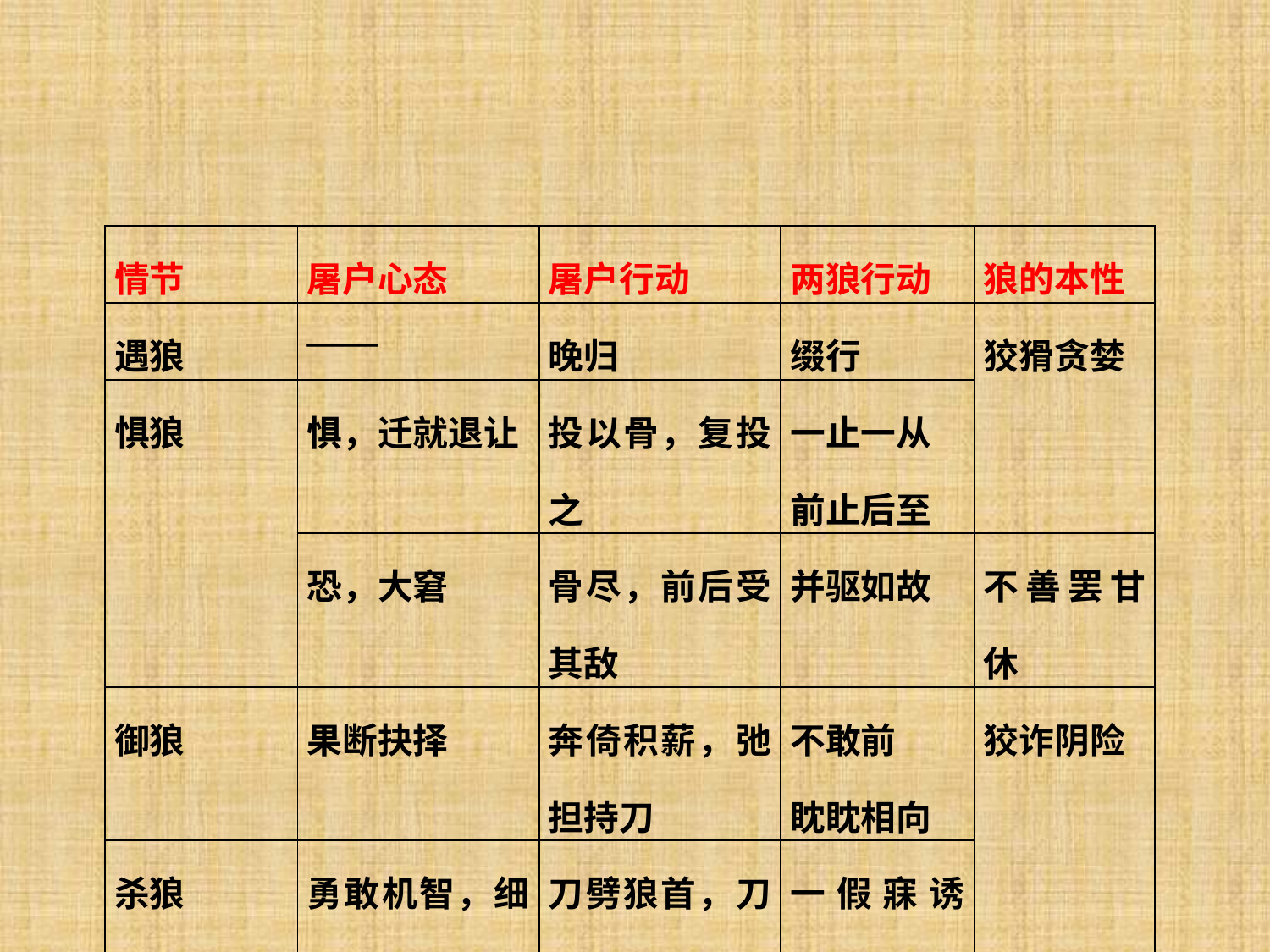

#
| 情节 | 屠户心态 | 屠户行动 | 两狼行动 | 狼的本性 |
| --- | --- | --- | --- | --- |
| 遇狼 | —— | 晚归 | 缀行 | 狡猾贪婪 |
| 惧狼 | 惧，迁就退让 | 投以骨，复投之 | 一止一从 前止后至 |  |
|  | 恐，大窘 | 骨尽，前后受其敌 | 并驱如故 | 不善罢甘休 |
| 御狼 | 果断抉择 | 奔倚积薪，弛担持刀 | 不敢前 眈眈相向 | 狡诈阴险 |
| 杀狼 | 勇敢机智，细心 | 刀劈狼首，刀劈狼股 | 一假寐诱敌 一径去洞 |  |